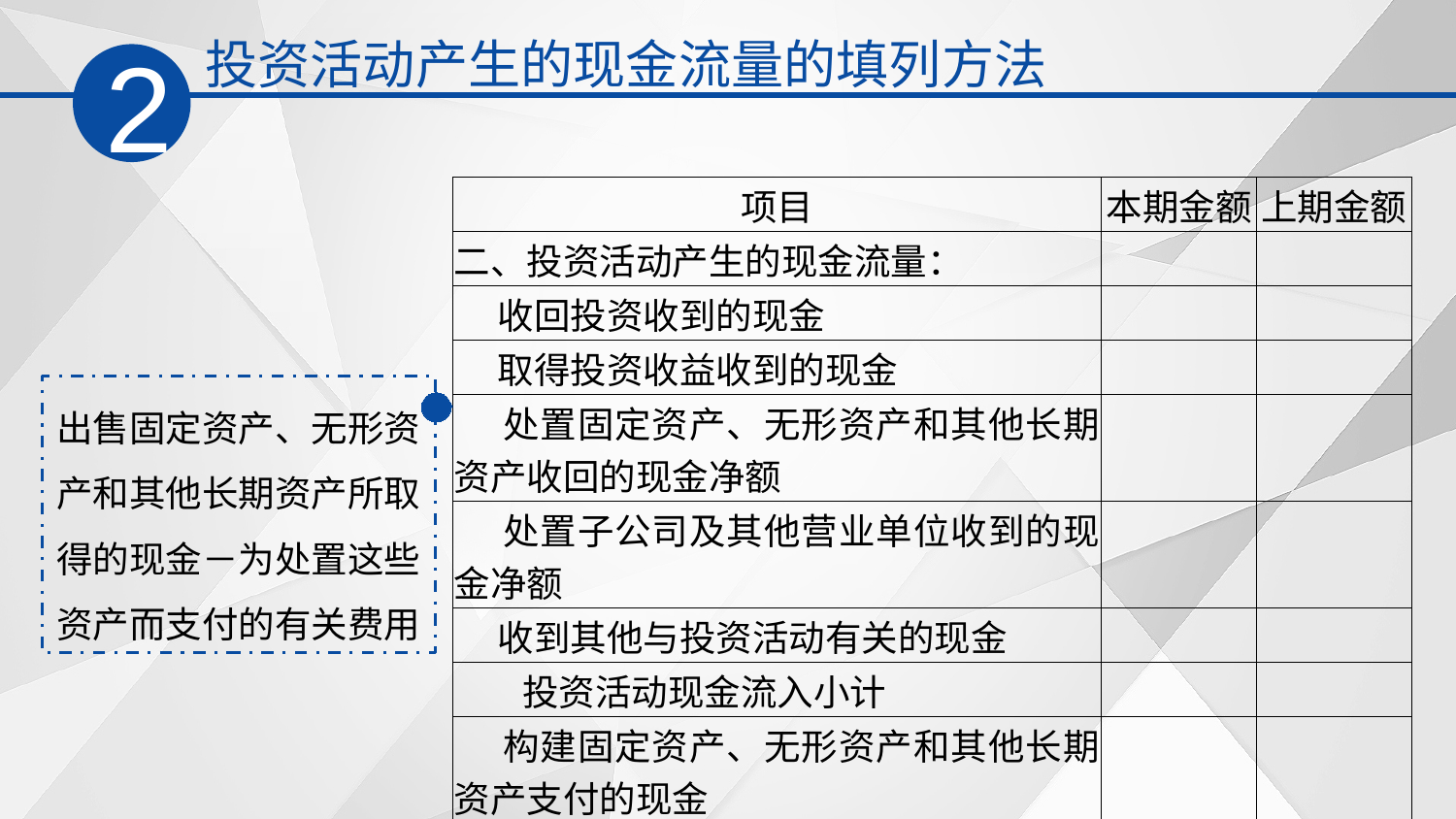

投资活动产生的现金流量的填列方法
2

| 项目 | 本期金额 | 上期金额 |
| --- | --- | --- |
| 二、投资活动产生的现金流量： |  |  |
| 收回投资收到的现金 |  |  |
| 取得投资收益收到的现金 |  |  |
| 处置固定资产、无形资产和其他长期资产收回的现金净额 |  |  |
| 处置子公司及其他营业单位收到的现金净额 |  |  |
| 收到其他与投资活动有关的现金 |  |  |
| 投资活动现金流入小计 |  |  |
| 构建固定资产、无形资产和其他长期资产支付的现金 |  |  |
出售固定资产、无形资产和其他长期资产所取得的现金－为处置这些资产而支付的有关费用